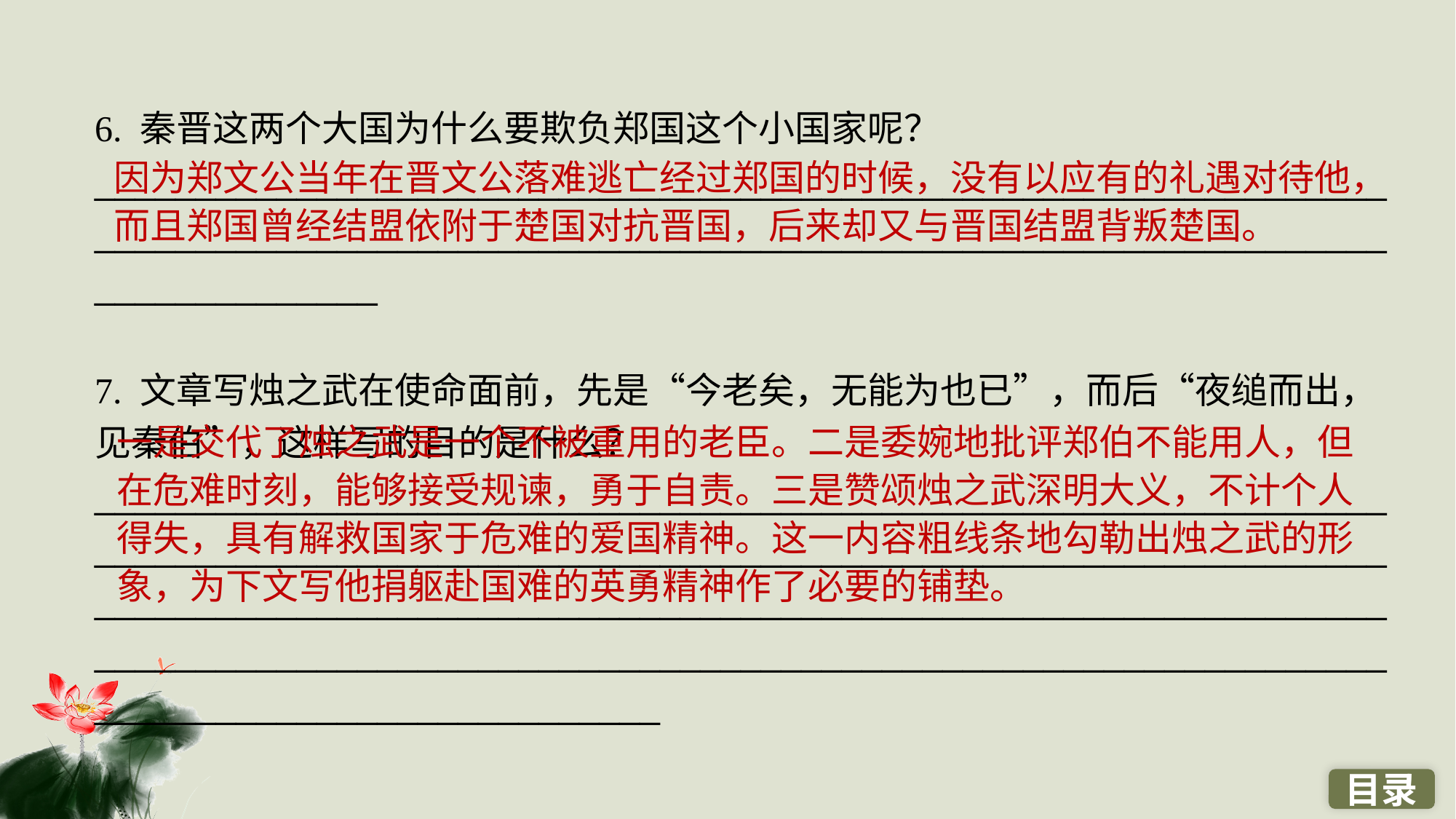

6. 秦晋这两个大国为什么要欺负郑国这个小国家呢？
______________________________________________________________________________________________________________________________________________

7. 文章写烛之武在使命面前，先是“今老矣，无能为也已”，而后“夜缒而出，见秦伯”，这样写的目的是什么？
____________________________________________________________________________________________________________________________________________________________________________________________________________________________________________________________________________________________
因为郑文公当年在晋文公落难逃亡经过郑国的时候，没有以应有的礼遇对待他，而且郑国曾经结盟依附于楚国对抗晋国，后来却又与晋国结盟背叛楚国。
一是交代了烛之武是一个不被重用的老臣。二是委婉地批评郑伯不能用人，但在危难时刻，能够接受规谏，勇于自责。三是赞颂烛之武深明大义，不计个人得失，具有解救国家于危难的爱国精神。这一内容粗线条地勾勒出烛之武的形象，为下文写他捐躯赴国难的英勇精神作了必要的铺垫。